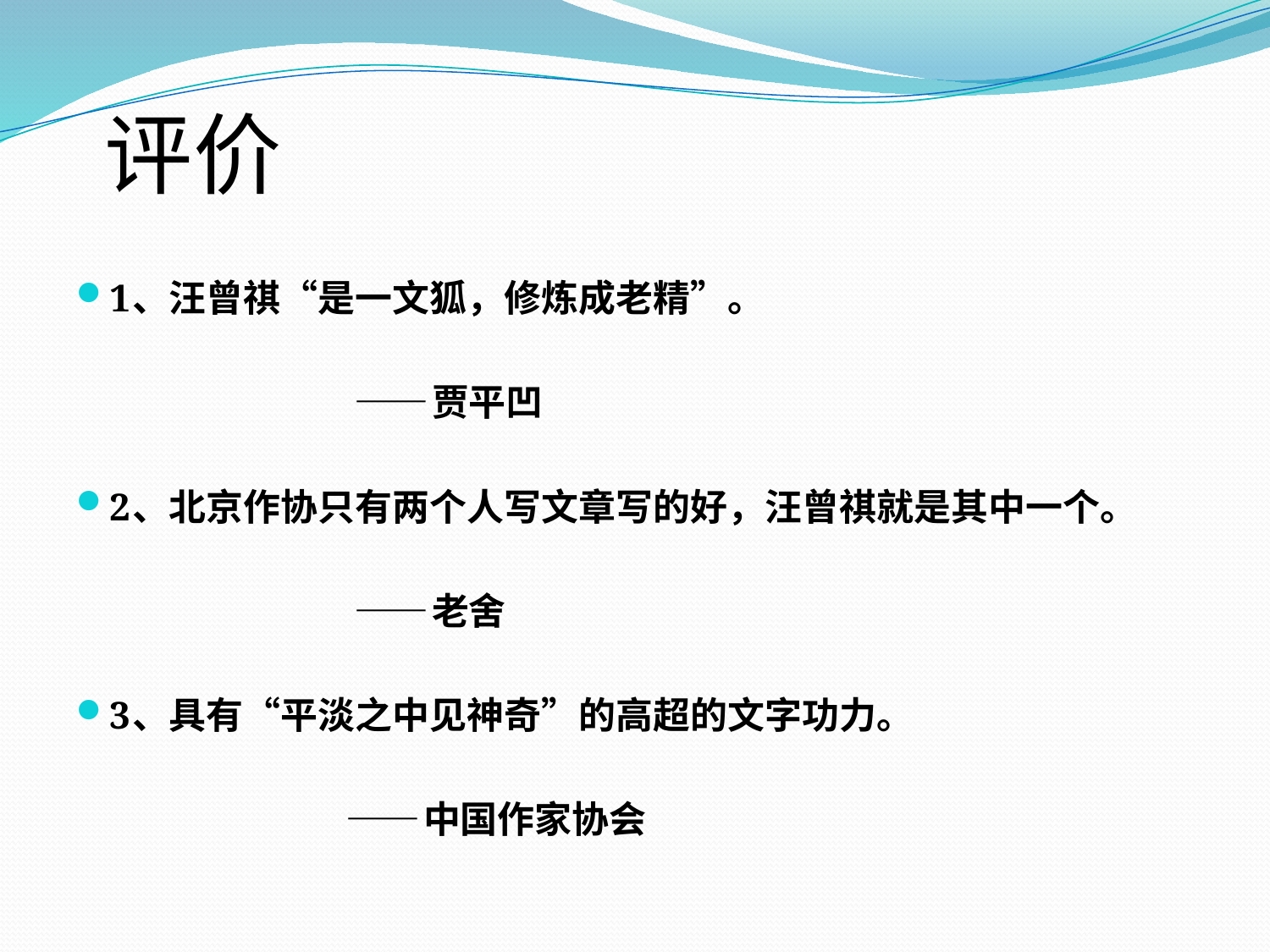

# 评价
1、汪曾祺“是一文狐，修炼成老精”。

                                 ——贾平凹

2、北京作协只有两个人写文章写的好，汪曾祺就是其中一个。

                                 ——老舍

3、具有“平淡之中见神奇”的高超的文字功力。

                                ——中国作家协会